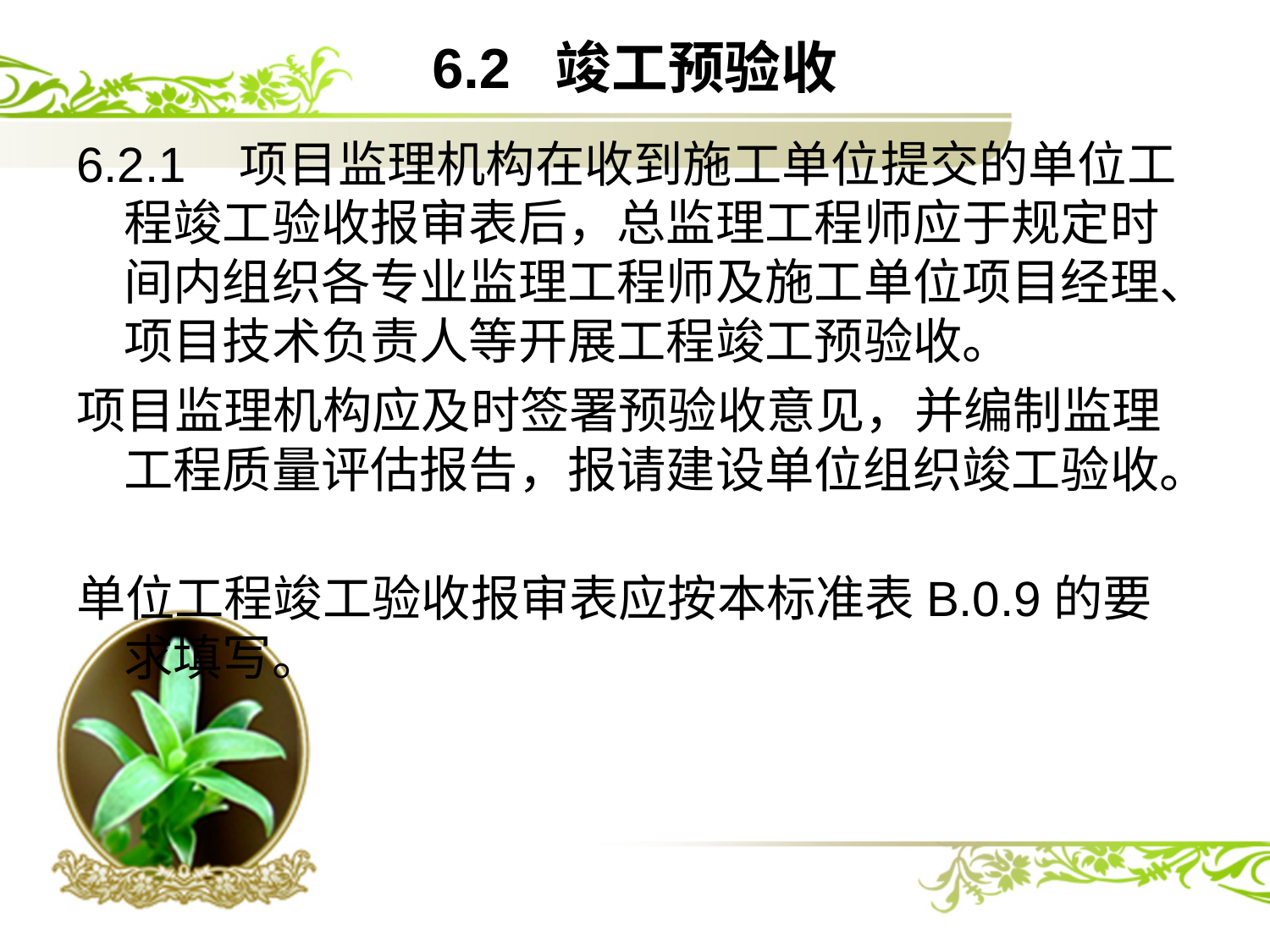

# 6.2  竣工预验收
6.2.1   项目监理机构在收到施工单位提交的单位工程竣工验收报审表后，总监理工程师应于规定时间内组织各专业监理工程师及施工单位项目经理、项目技术负责人等开展工程竣工预验收。
项目监理机构应及时签署预验收意见，并编制监理工程质量评估报告，报请建设单位组织竣工验收。
单位工程竣工验收报审表应按本标准表B.0.9的要求填写。